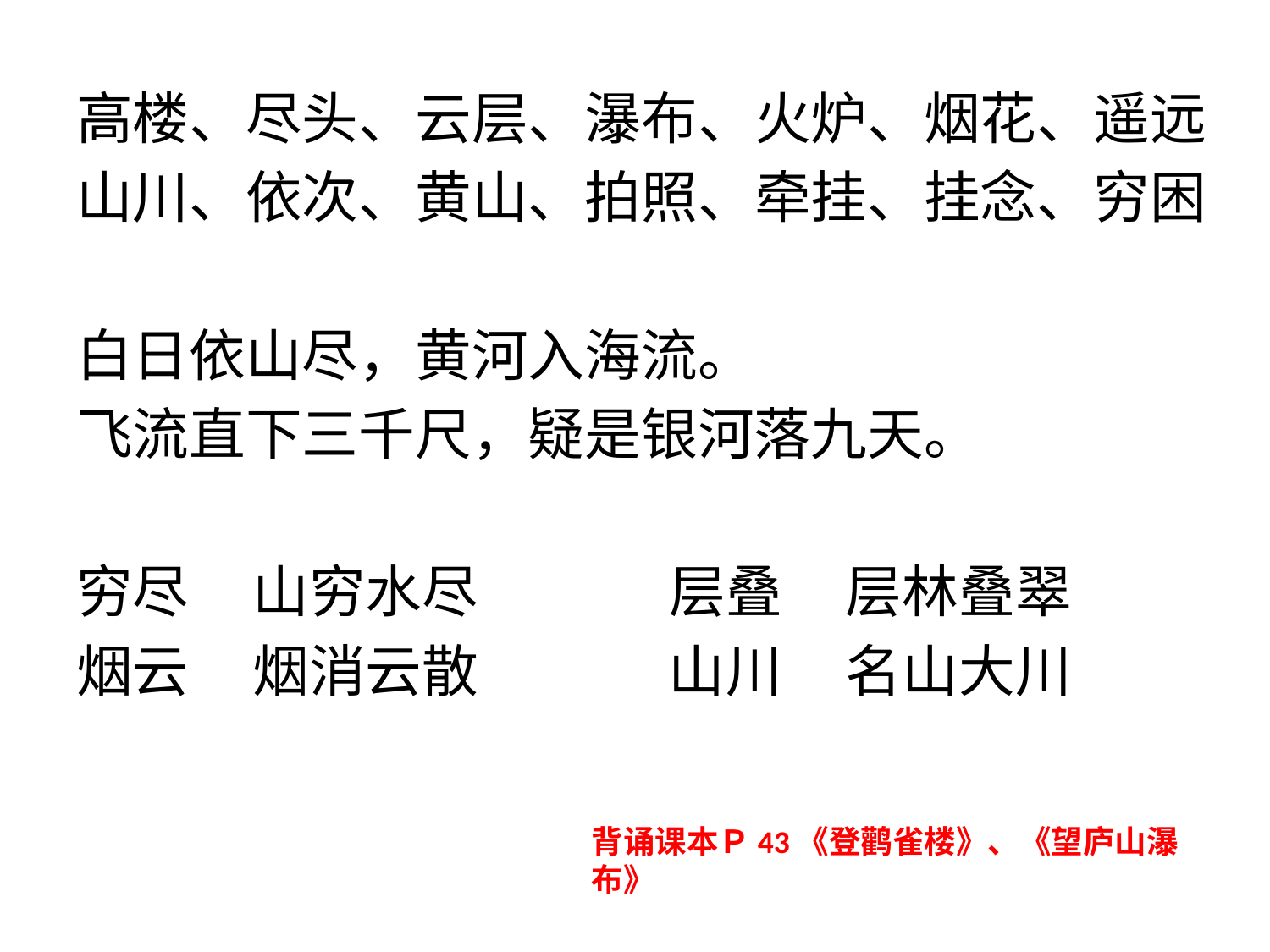

高楼、尽头、云层、瀑布、火炉、烟花、遥远
山川、依次、黄山、拍照、牵挂、挂念、穷困

白日依山尽，黄河入海流。
飞流直下三千尺，疑是银河落九天。

穷尽     山穷水尽               层叠     层林叠翠
烟云     烟消云散               山川     名山大川
背诵课本Ｐ43《登鹳雀楼》、《望庐山瀑布》